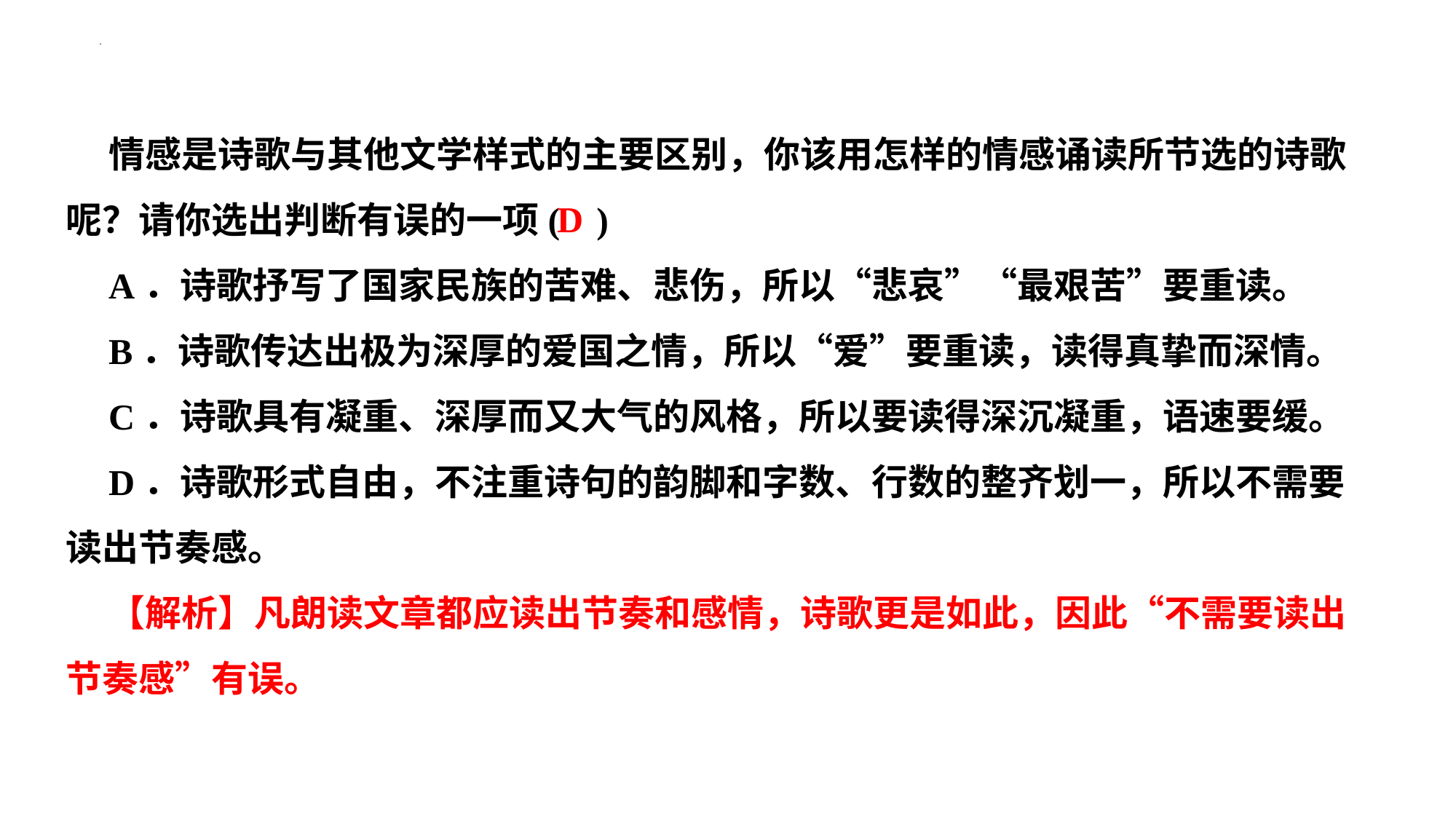

情感是诗歌与其他文学样式的主要区别，你该用怎样的情感诵读所节选的诗歌呢？请你选出判断有误的一项(    )
A．诗歌抒写了国家民族的苦难、悲伤，所以“悲哀”“最艰苦”要重读。
B．诗歌传达出极为深厚的爱国之情，所以“爱”要重读，读得真挚而深情。
C．诗歌具有凝重、深厚而又大气的风格，所以要读得深沉凝重，语速要缓。
D．诗歌形式自由，不注重诗句的韵脚和字数、行数的整齐划一，所以不需要读出节奏感。
【解析】凡朗读文章都应读出节奏和感情，诗歌更是如此，因此“不需要读出节奏感”有误。
D